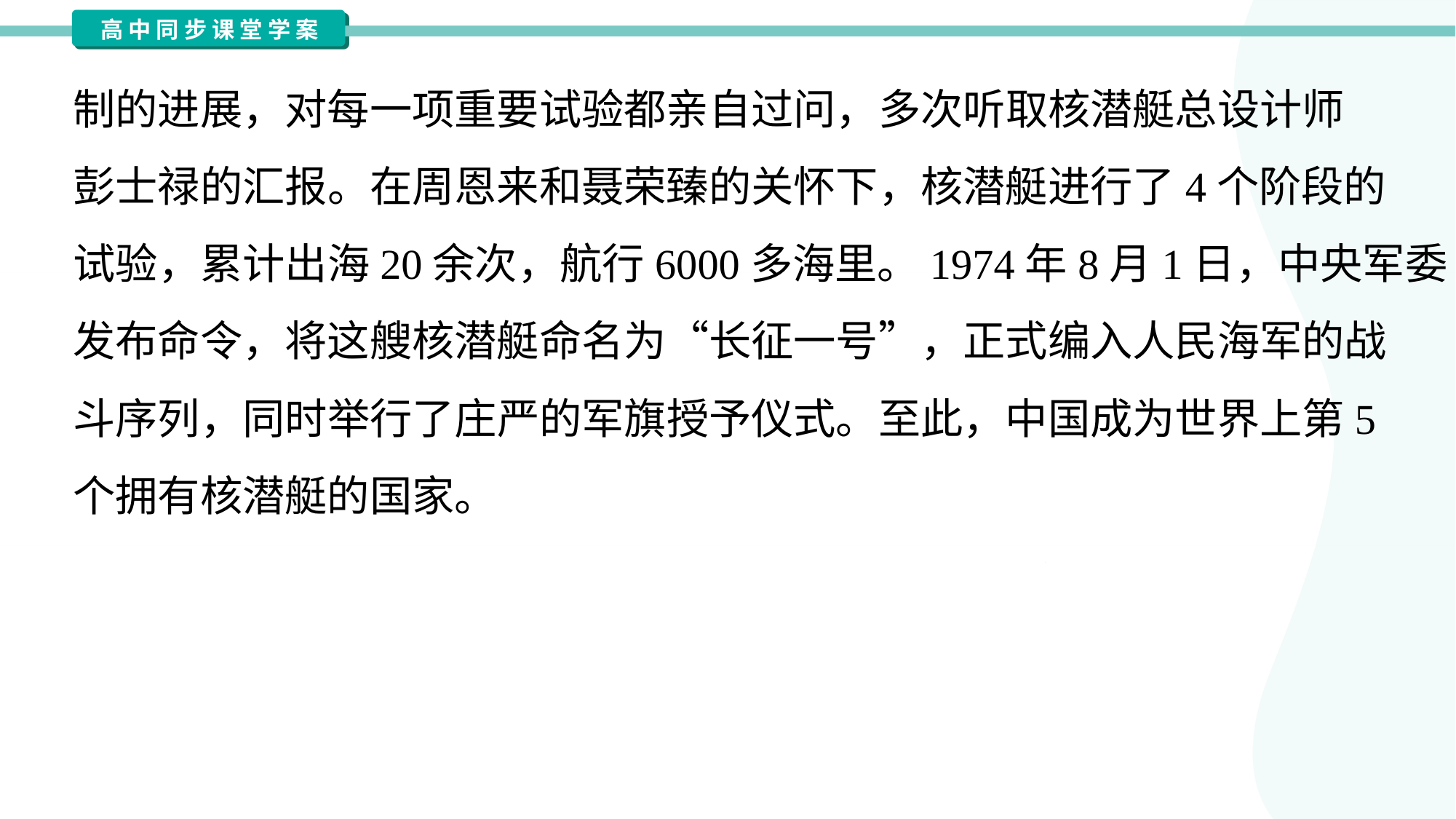

制的进展，对每一项重要试验都亲自过问，多次听取核潜艇总设计师
彭士禄的汇报。在周恩来和聂荣臻的关怀下，核潜艇进行了4个阶段的
试验，累计出海20余次，航行6000多海里。1974年8月1日，中央军委
发布命令，将这艘核潜艇命名为“长征一号”，正式编入人民海军的战
斗序列，同时举行了庄严的军旗授予仪式。至此，中国成为世界上第5
个拥有核潜艇的国家。